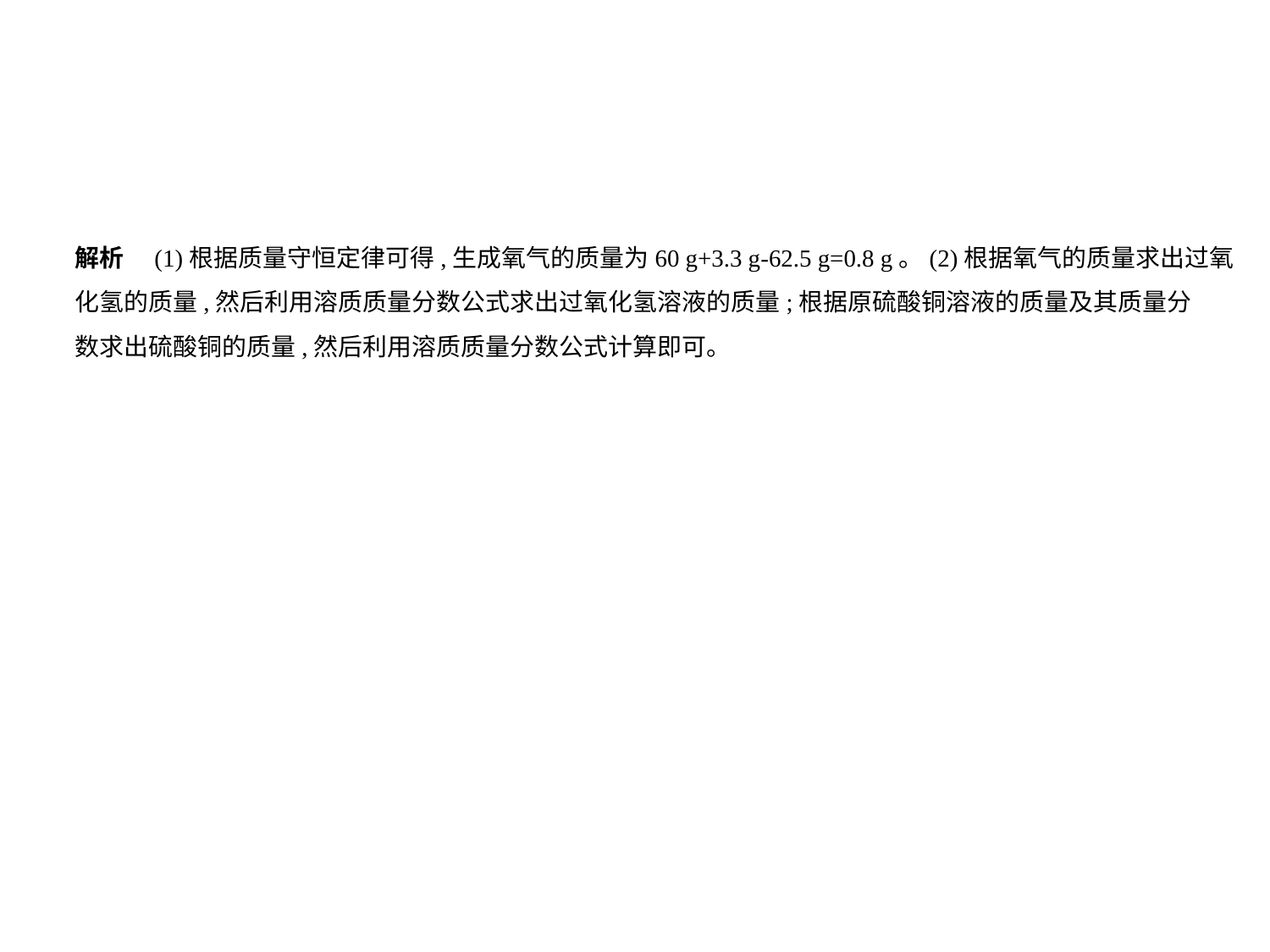

解析　(1)根据质量守恒定律可得,生成氧气的质量为60 g+3.3 g-62.5 g=0.8 g。(2)根据氧气的质量求出过氧
化氢的质量,然后利用溶质质量分数公式求出过氧化氢溶液的质量;根据原硫酸铜溶液的质量及其质量分
数求出硫酸铜的质量,然后利用溶质质量分数公式计算即可。